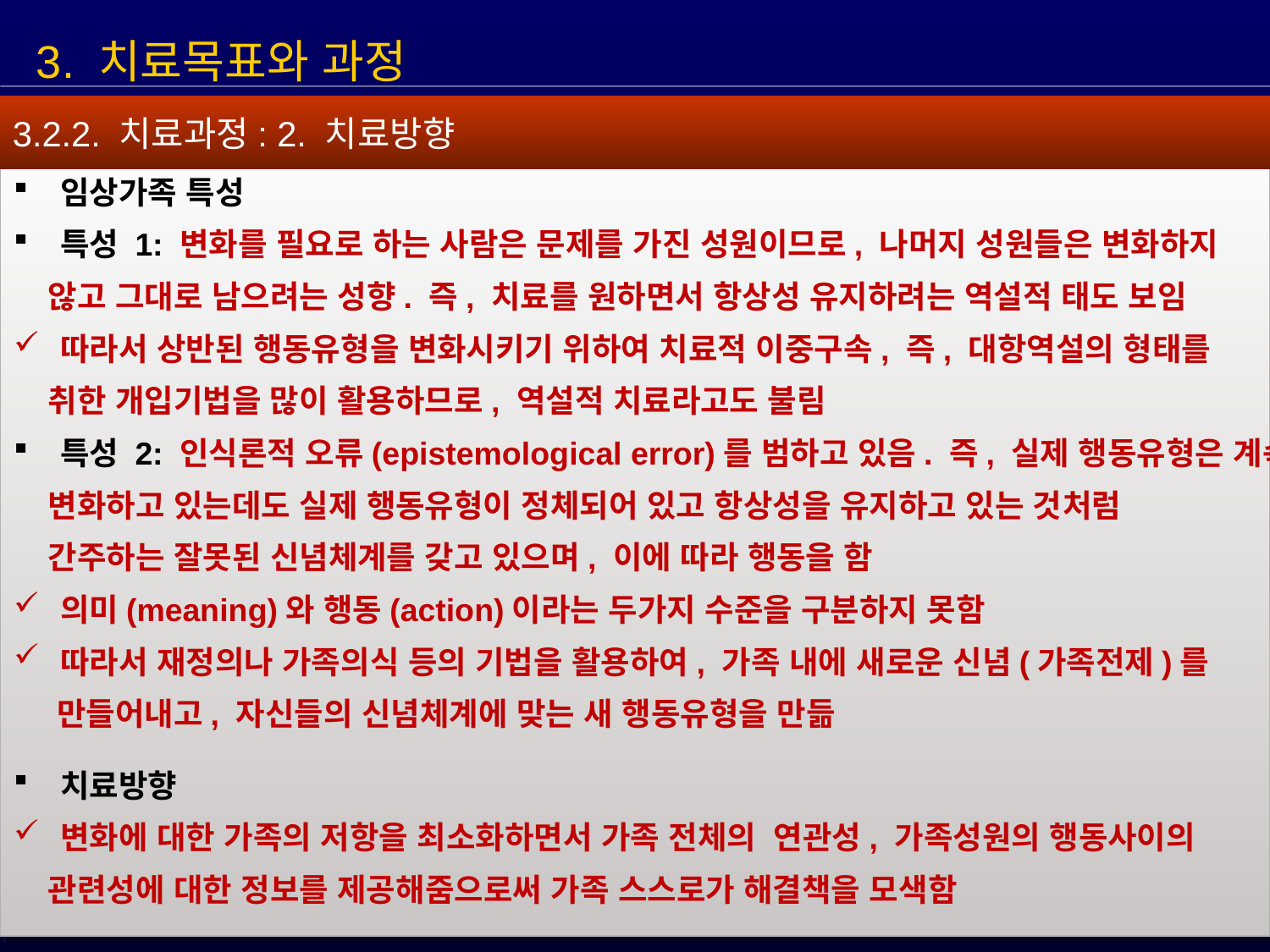

3. 치료목표와 과정

3.2.2. 치료과정: 2. 치료방향
 임상가족 특성
 특성 1: 변화를 필요로 하는 사람은 문제를 가진 성원이므로, 나머지 성원들은 변화하지
   않고 그대로 남으려는 성향. 즉, 치료를 원하면서 항상성 유지하려는 역설적 태도 보임
 따라서 상반된 행동유형을 변화시키기 위하여 치료적 이중구속, 즉, 대항역설의 형태를
   취한 개입기법을 많이 활용하므로, 역설적 치료라고도 불림
 특성 2: 인식론적 오류(epistemological error)를 범하고 있음. 즉, 실제 행동유형은 계속
   변화하고 있는데도 실제 행동유형이 정체되어 있고 항상성을 유지하고 있는 것처럼
   간주하는 잘못된 신념체계를 갖고 있으며, 이에 따라 행동을 함
 의미(meaning)와 행동(action)이라는 두가지 수준을 구분하지 못함
 따라서 재정의나 가족의식 등의 기법을 활용하여, 가족 내에 새로운 신념(가족전제)를
    만들어내고, 자신들의 신념체계에 맞는 새 행동유형을 만듦
 치료방향
 변화에 대한 가족의 저항을 최소화하면서 가족 전체의  연관성, 가족성원의 행동사이의
   관련성에 대한 정보를 제공해줌으로써 가족 스스로가 해결책을 모색함